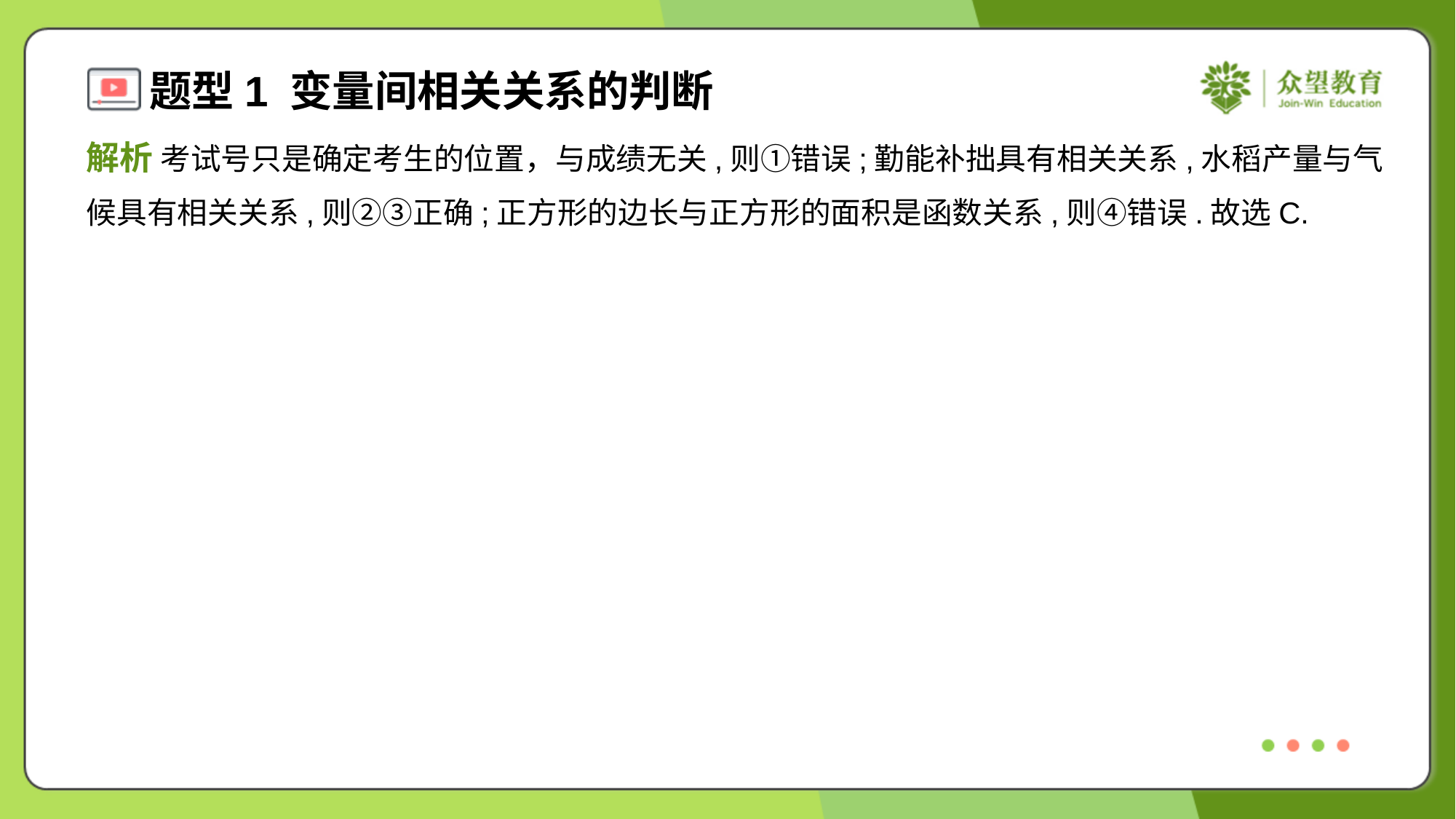

解析 考试号只是确定考生的位置，与成绩无关,则①错误;勤能补拙具有相关关系,水稻产量与气
候具有相关关系,则②③正确;正方形的边长与正方形的面积是函数关系,则④错误.故选C.